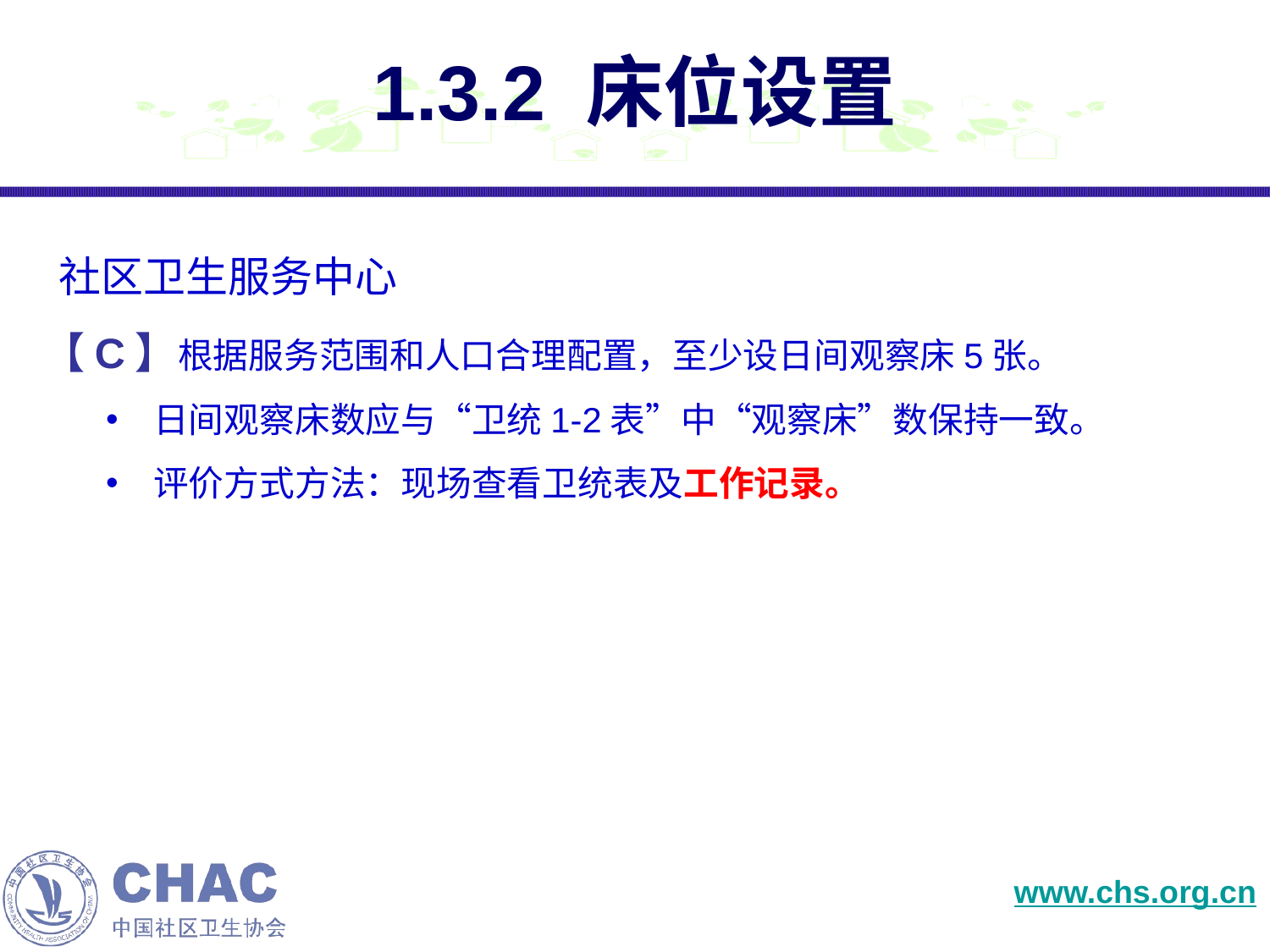

# 1.3.2 床位设置
 社区卫生服务中心
【C】根据服务范围和人口合理配置，至少设日间观察床5张。
日间观察床数应与“卫统1-2表”中“观察床”数保持一致。
评价方式方法：现场查看卫统表及工作记录。